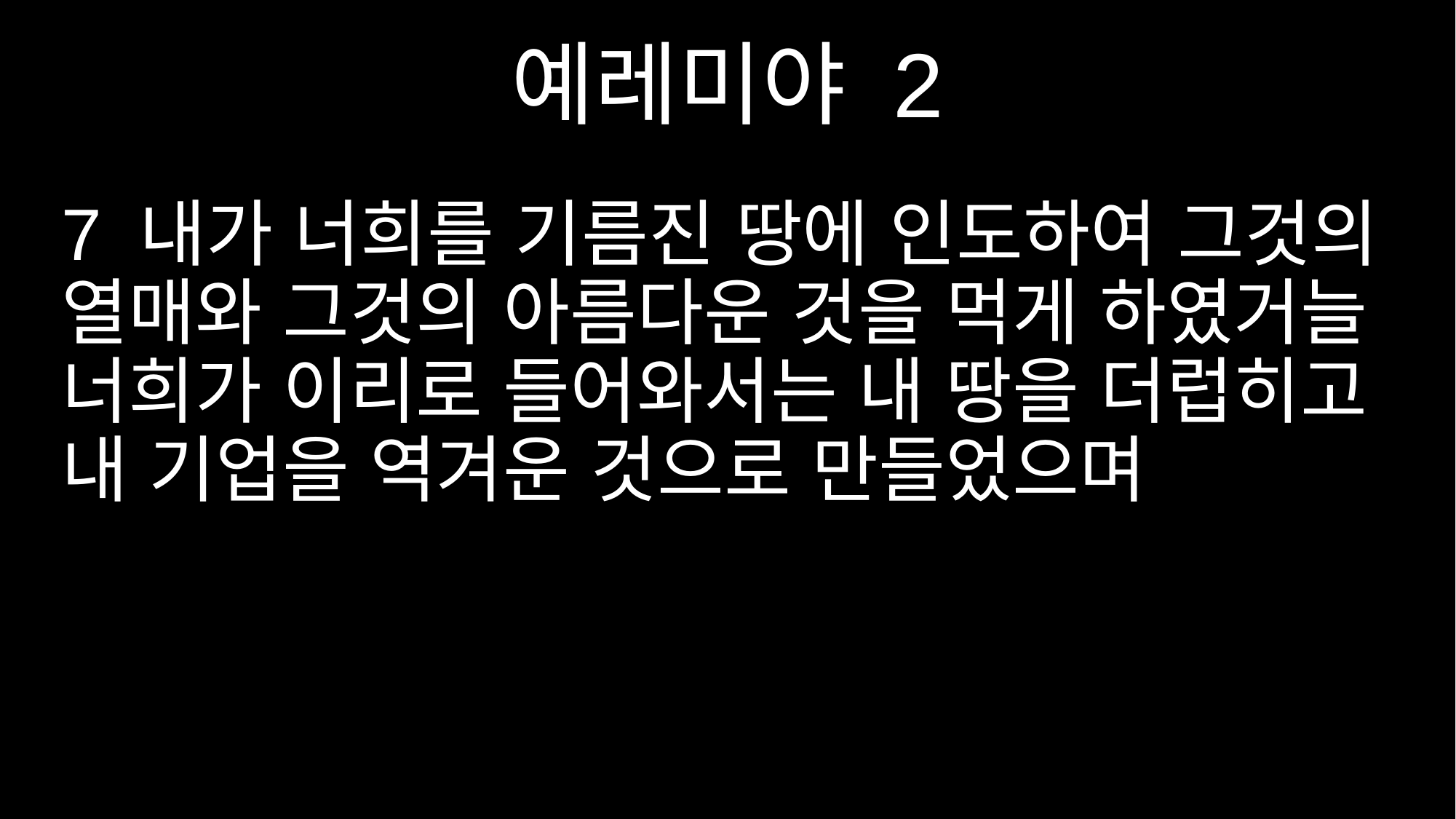

예레미야 2
7 내가 너희를 기름진 땅에 인도하여 그것의 열매와 그것의 아름다운 것을 먹게 하였거늘 너희가 이리로 들어와서는 내 땅을 더럽히고 내 기업을 역겨운 것으로 만들었으며